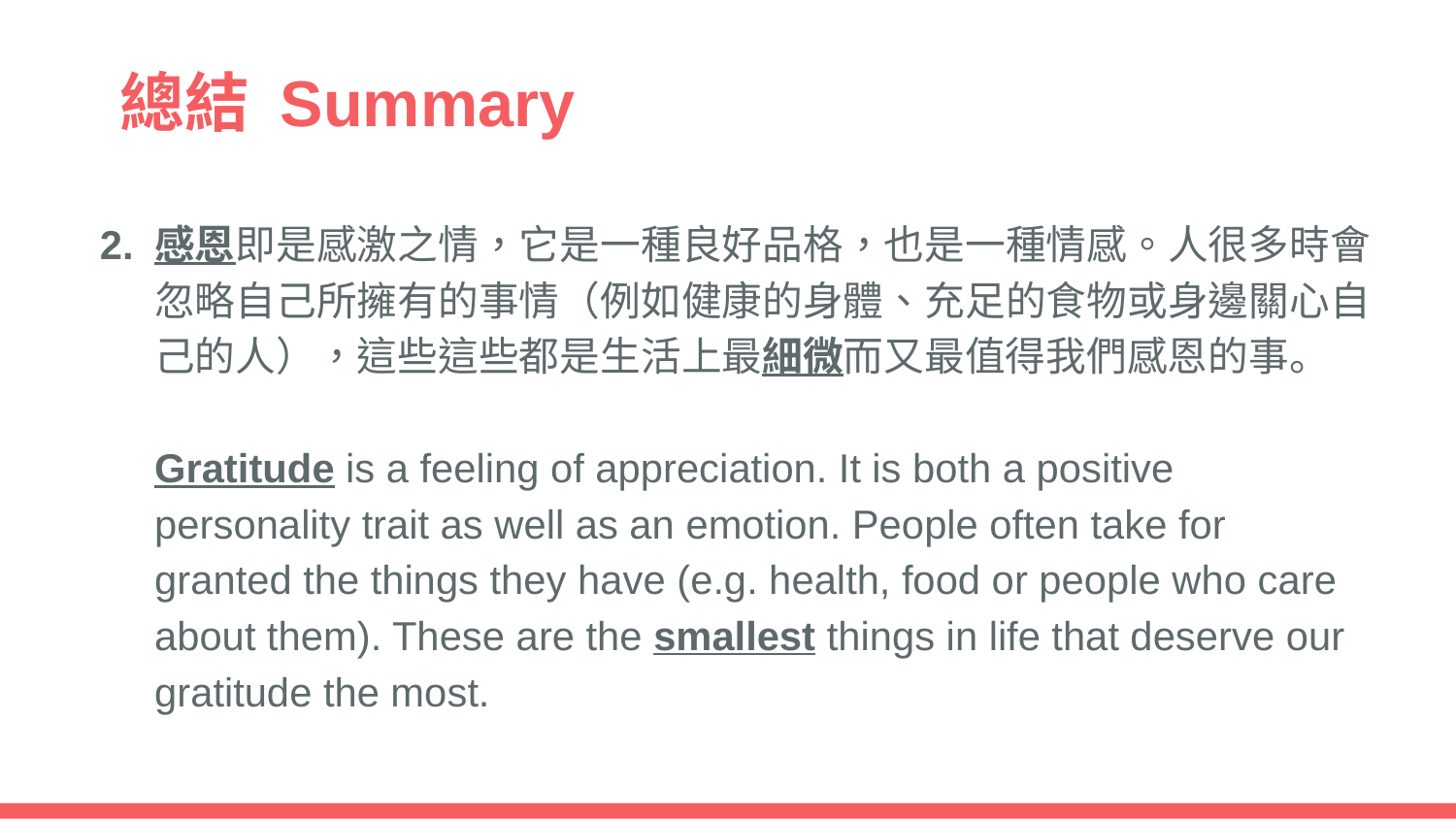

# 總結 Summary
感恩即是感激之情，它是一種良好品格，也是一種情感。人很多時會忽略自己所擁有的事情（例如健康的身體、充足的食物或身邊關心自己的人），這些這些都是生活上最細微而又最值得我們感恩的事。
Gratitude is a feeling of appreciation. It is both a positive personality trait as well as an emotion. People often take for granted the things they have (e.g. health, food or people who care about them). These are the smallest things in life that deserve our gratitude the most.